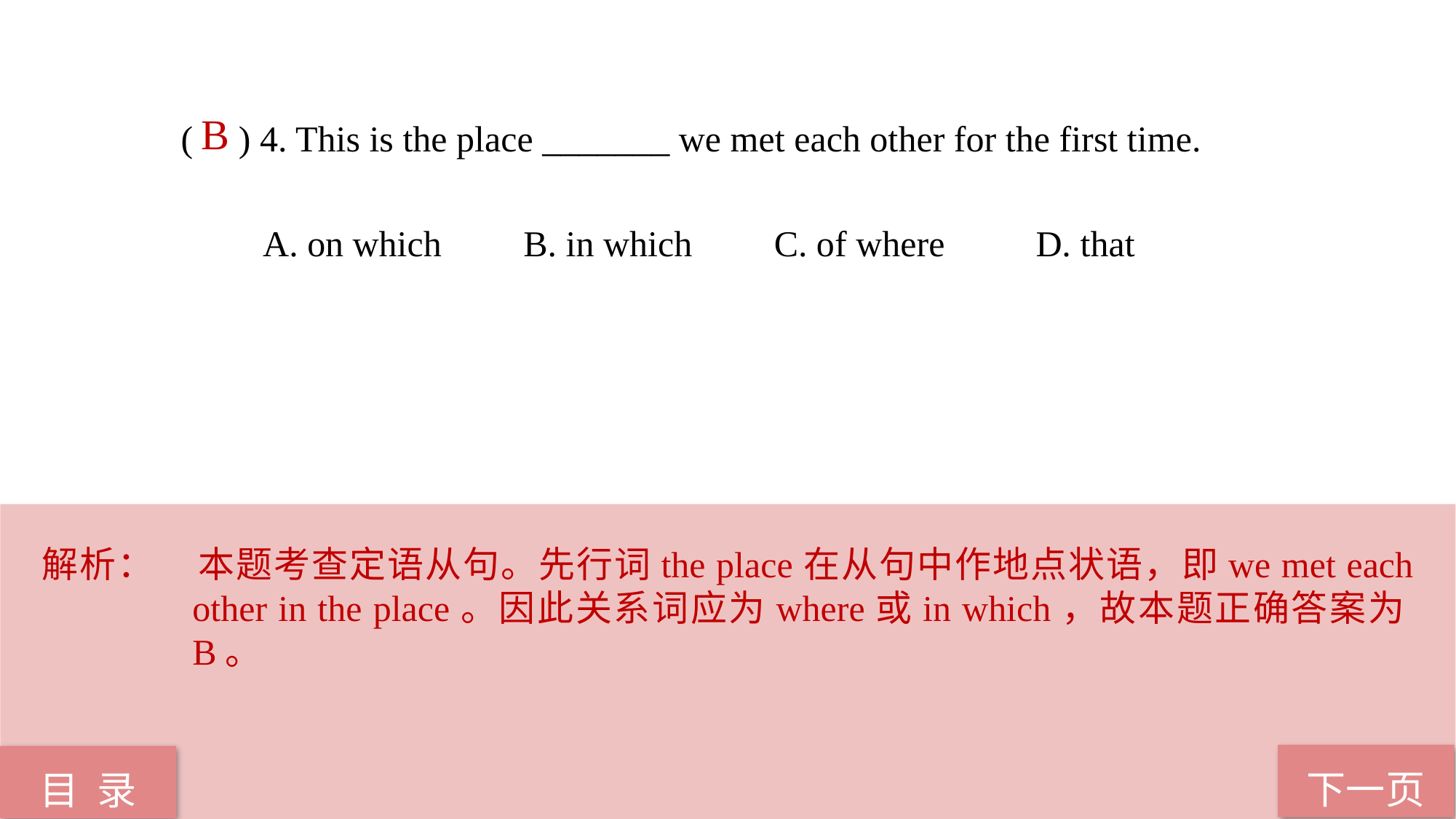

B
(     ) 4. This is the place _______ we met each other for the first time.

         A. on which         B. in which         C. of where          D. that
解析：	本题考查定语从句。先行词the place在从句中作地点状语，即we met each other in the place。因此关系词应为where或in which，故本题正确答案为B。